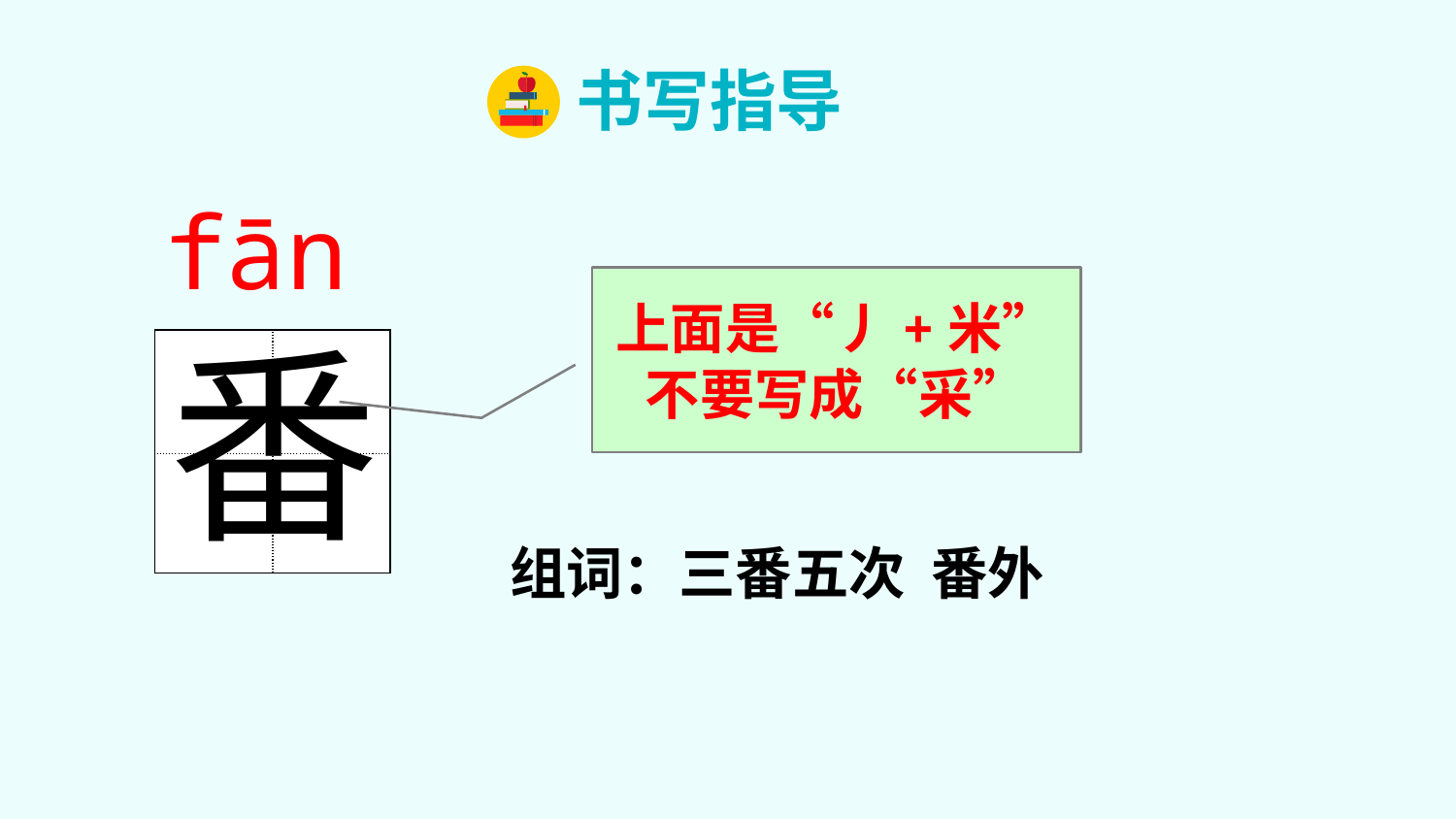

书写指导

fān
上面是“丿+米”
不要写成“采”
番
|  |  |
| --- | --- |
|  |  |
组词：三番五次  番外